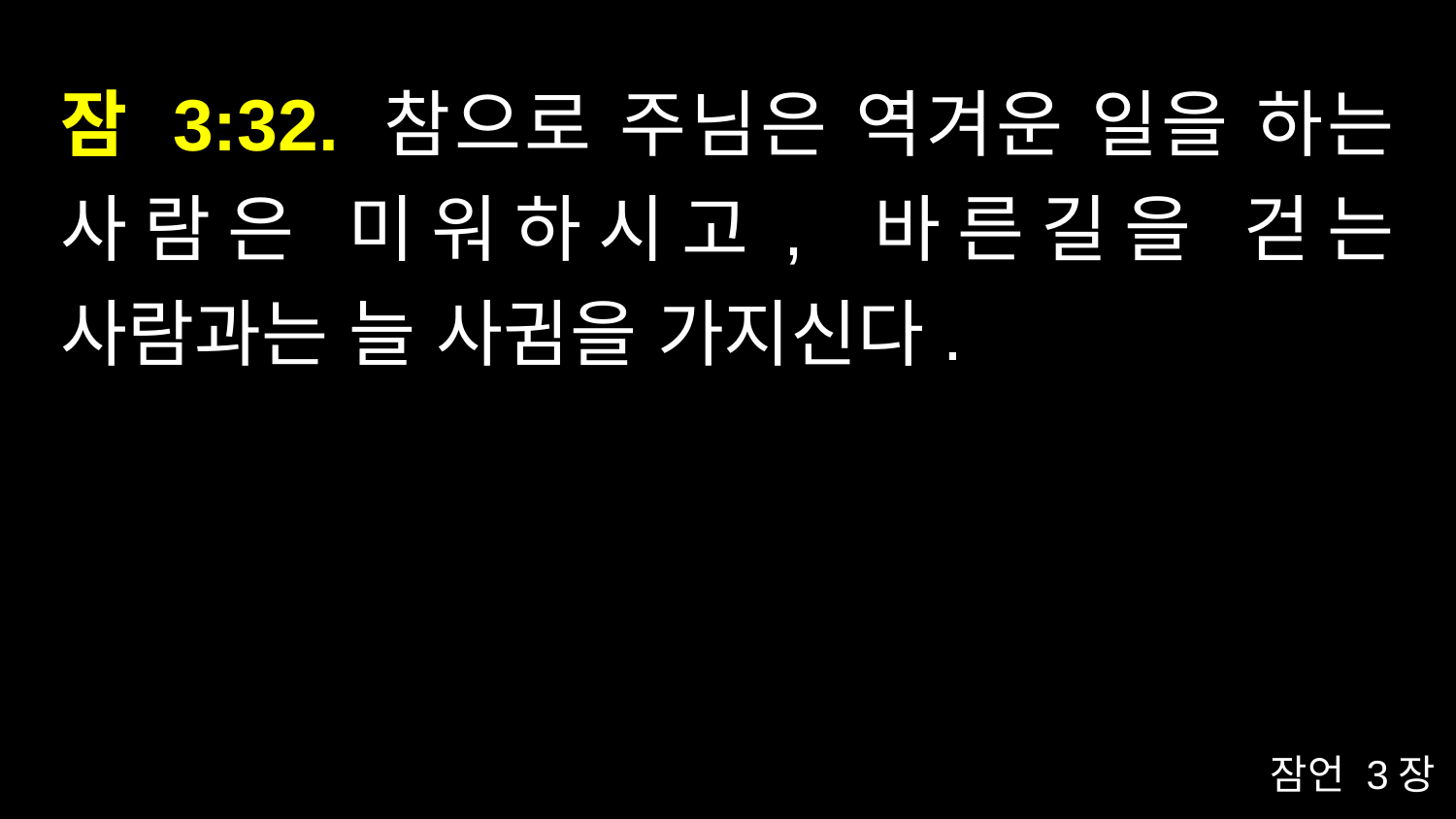

# 잠 3:32. 참으로 주님은 역겨운 일을 하는 사람은 미워하시고, 바른길을 걷는 사람과는 늘 사귐을 가지신다.
잠언 3장